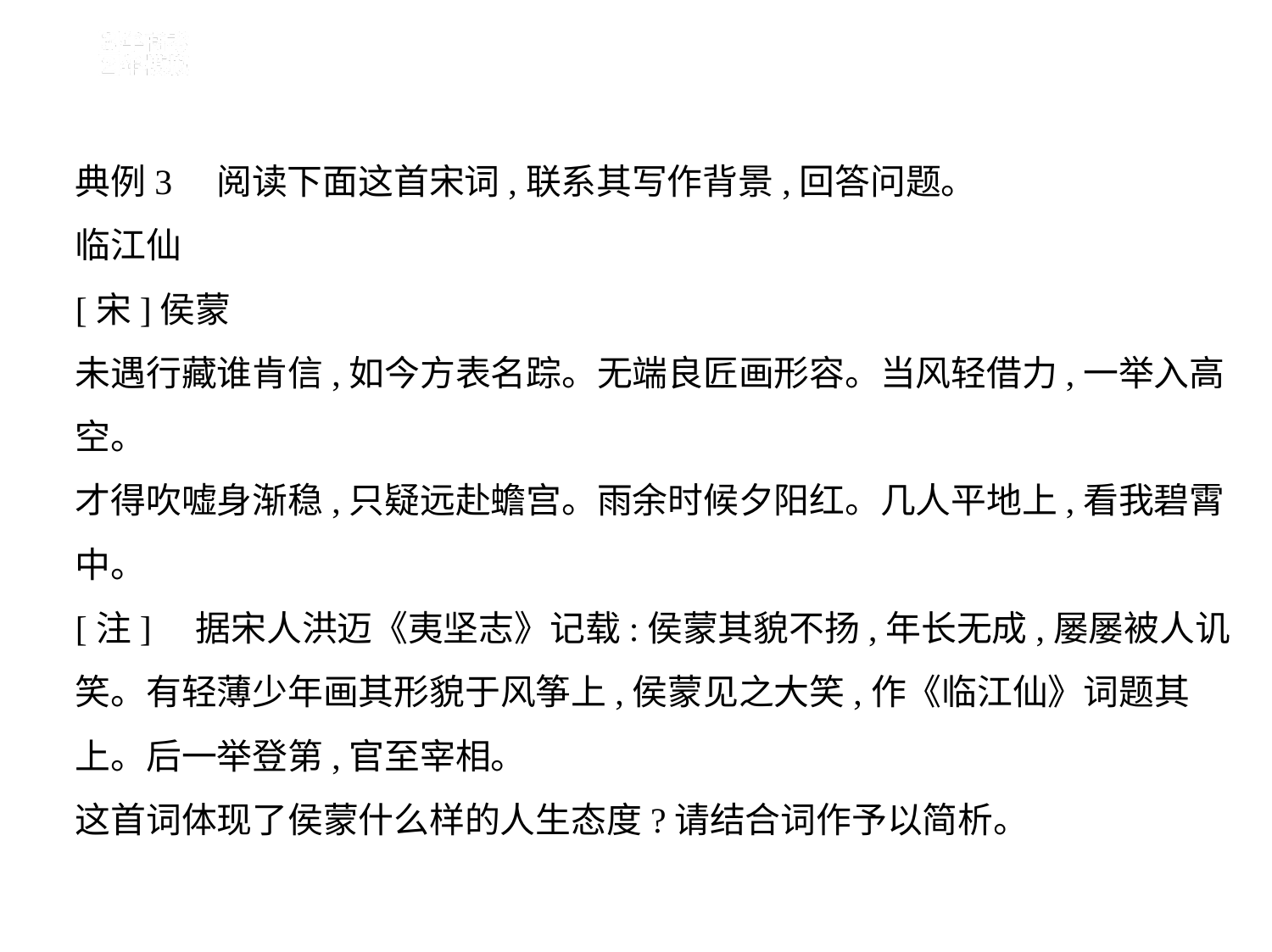

典例3　阅读下面这首宋词,联系其写作背景,回答问题。
临江仙
[宋]侯蒙
未遇行藏谁肯信,如今方表名踪。无端良匠画形容。当风轻借力,一举入高
空。
才得吹嘘身渐稳,只疑远赴蟾宫。雨余时候夕阳红。几人平地上,看我碧霄
中。
[注]    据宋人洪迈《夷坚志》记载:侯蒙其貌不扬,年长无成,屡屡被人讥
笑。有轻薄少年画其形貌于风筝上,侯蒙见之大笑,作《临江仙》词题其
上。后一举登第,官至宰相。
这首词体现了侯蒙什么样的人生态度?请结合词作予以简析。